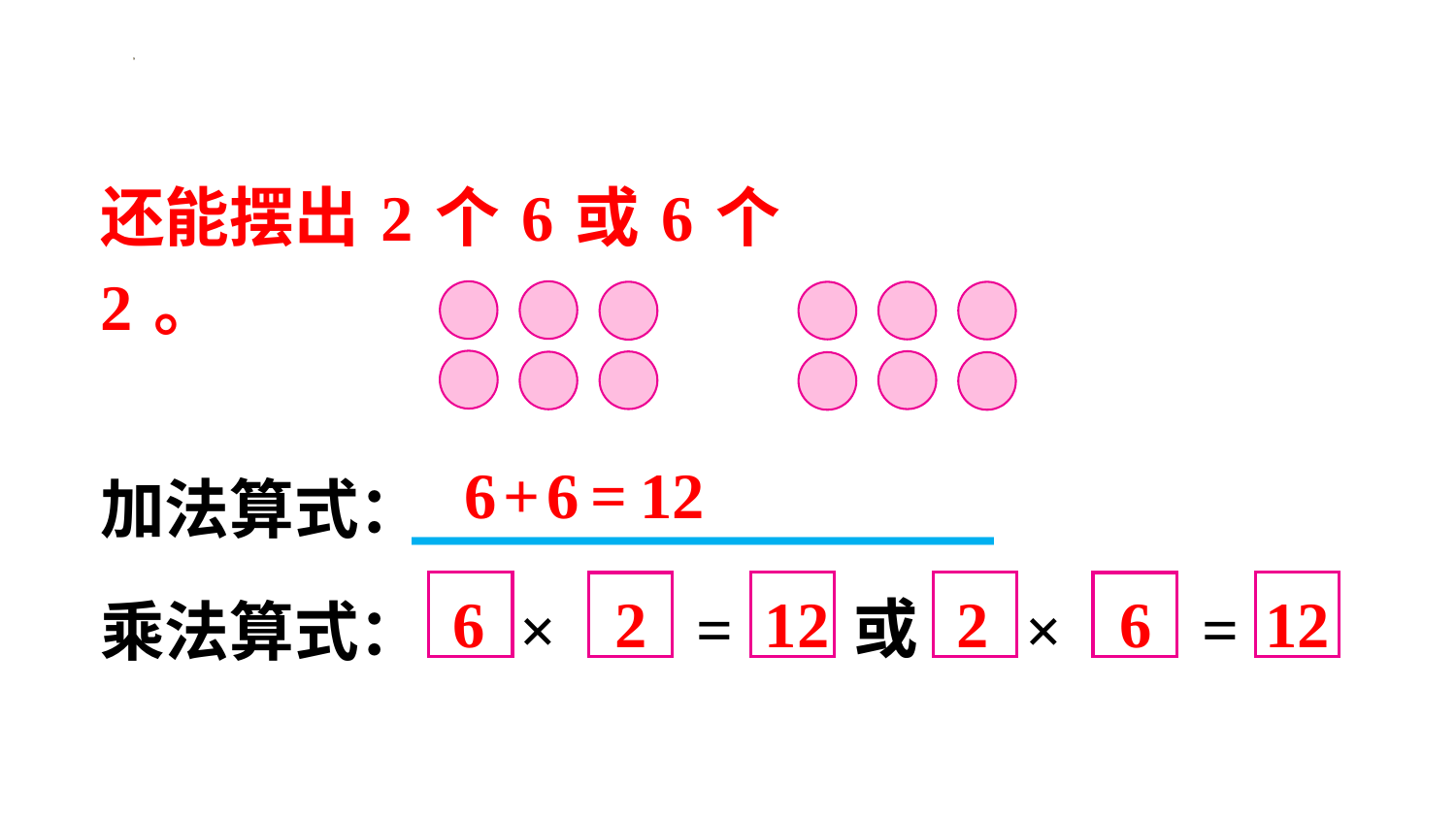

还能摆出2个6或6个2。

6+6=12
_______________
加法算式：
=
×

=
×

6
2
12
2
6
12
乘法算式：
或